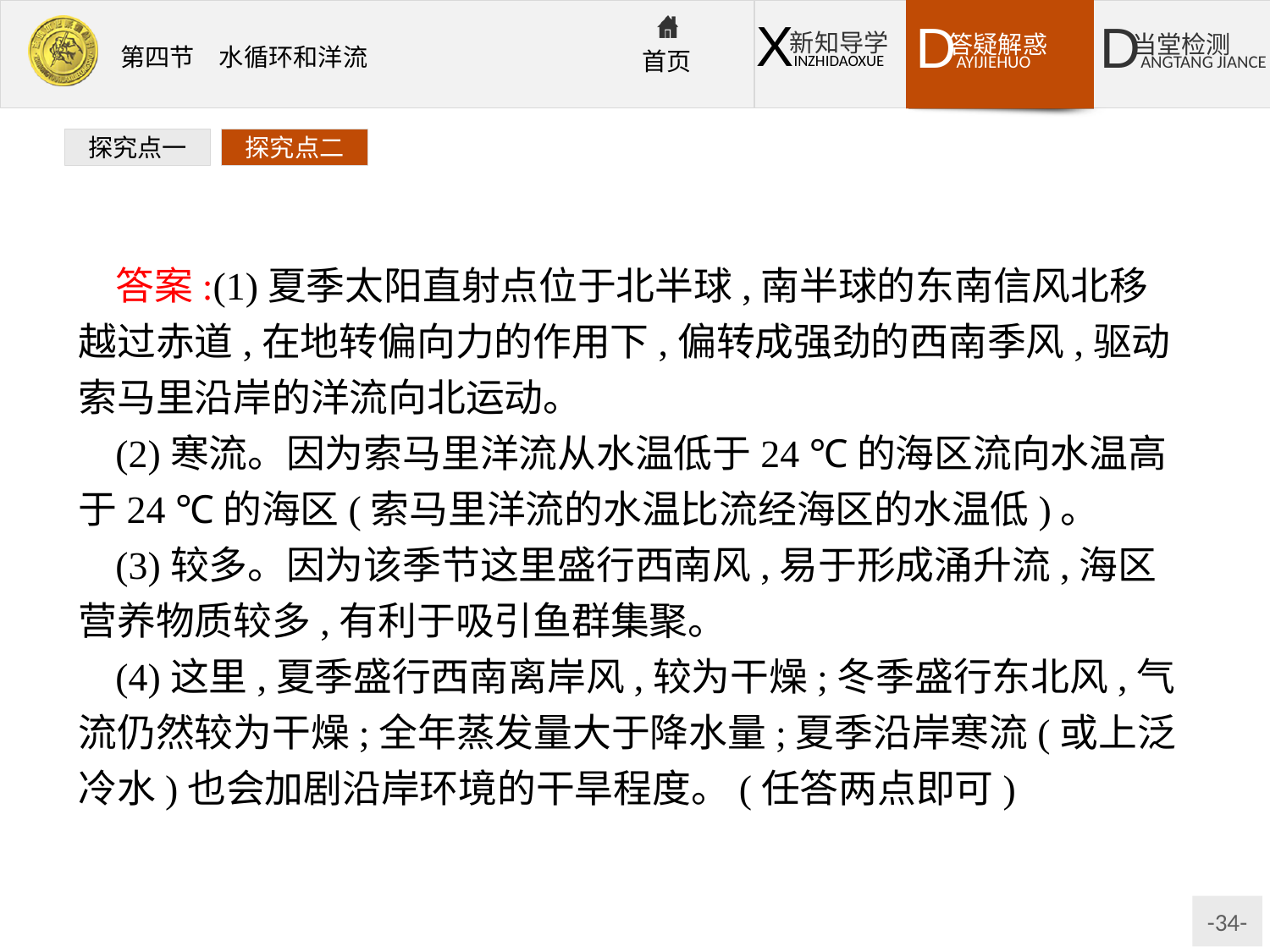

探究点一
探究点二
答案:(1)夏季太阳直射点位于北半球,南半球的东南信风北移越过赤道,在地转偏向力的作用下,偏转成强劲的西南季风,驱动索马里沿岸的洋流向北运动。
(2)寒流。因为索马里洋流从水温低于24 ℃的海区流向水温高于24 ℃的海区(索马里洋流的水温比流经海区的水温低)。
(3)较多。因为该季节这里盛行西南风,易于形成涌升流,海区营养物质较多,有利于吸引鱼群集聚。
(4)这里,夏季盛行西南离岸风,较为干燥;冬季盛行东北风,气流仍然较为干燥;全年蒸发量大于降水量;夏季沿岸寒流(或上泛冷水)也会加剧沿岸环境的干旱程度。(任答两点即可)